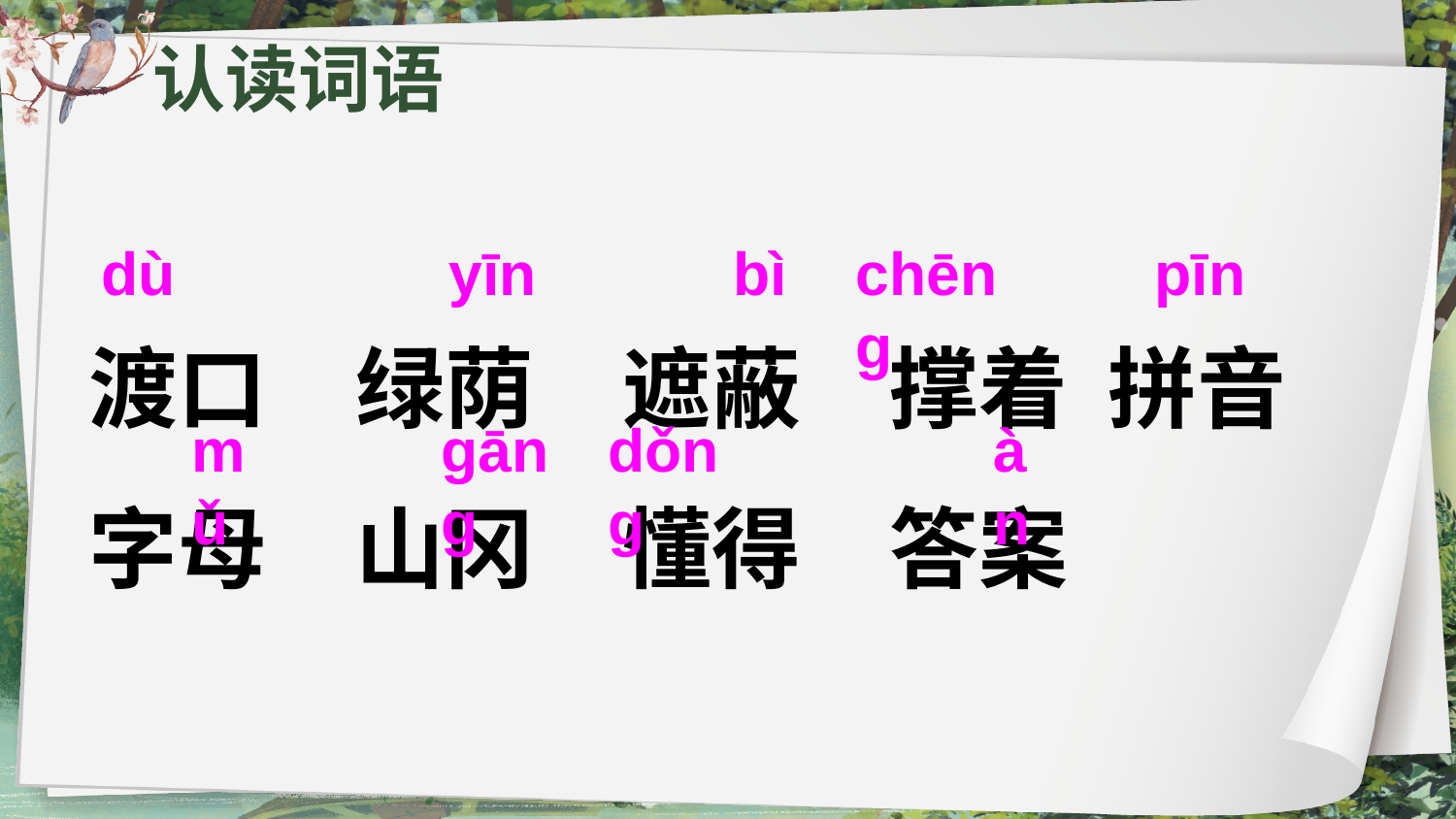

认读词语
dù
yīn
bì
chēnɡ
pīn
渡口　绿荫　遮蔽　撑着  拼音
字母　山冈　懂得　答案
mǔ
ɡānɡ
dǒnɡ
àn